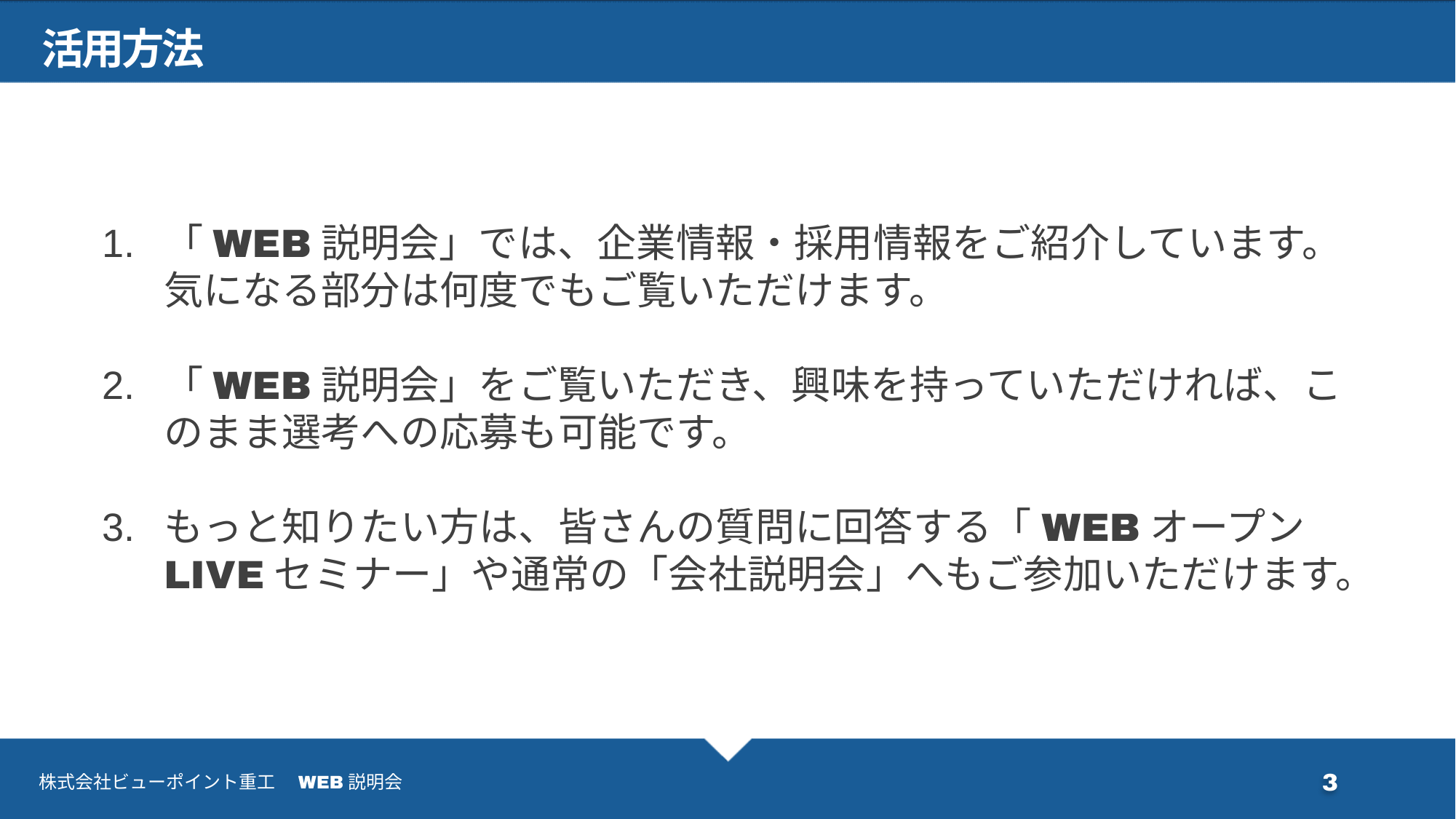

活用方法
「WEB説明会」では、企業情報・採用情報をご紹介しています。気になる部分は何度でもご覧いただけます。
「WEB説明会」をご覧いただき、興味を持っていただければ、このまま選考への応募も可能です。
もっと知りたい方は、皆さんの質問に回答する「WEBオープンLIVEセミナー」や通常の「会社説明会」へもご参加いただけます。